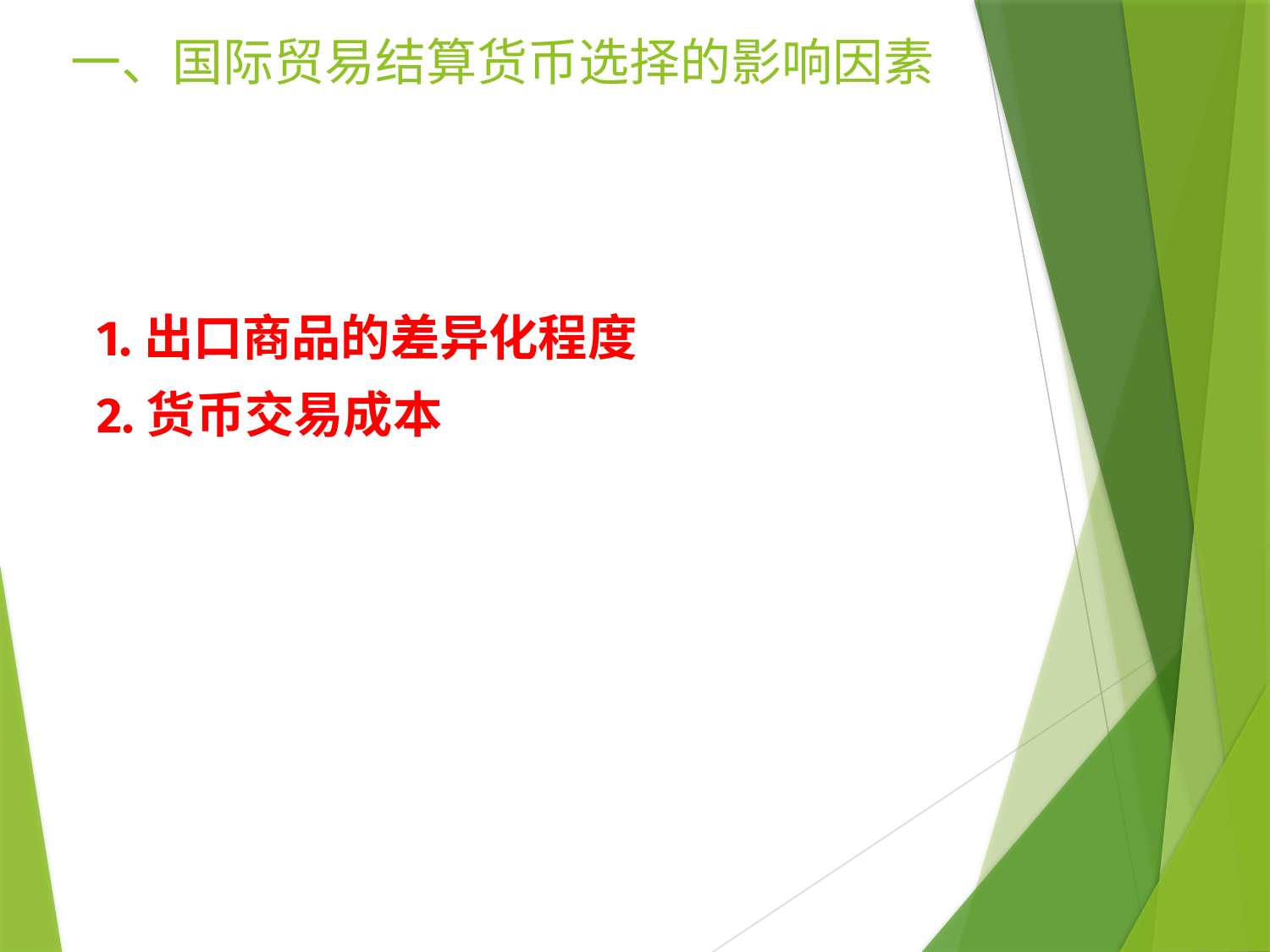

# 一、国际贸易结算货币选择的影响因素
1.出口商品的差异化程度
2.货币交易成本